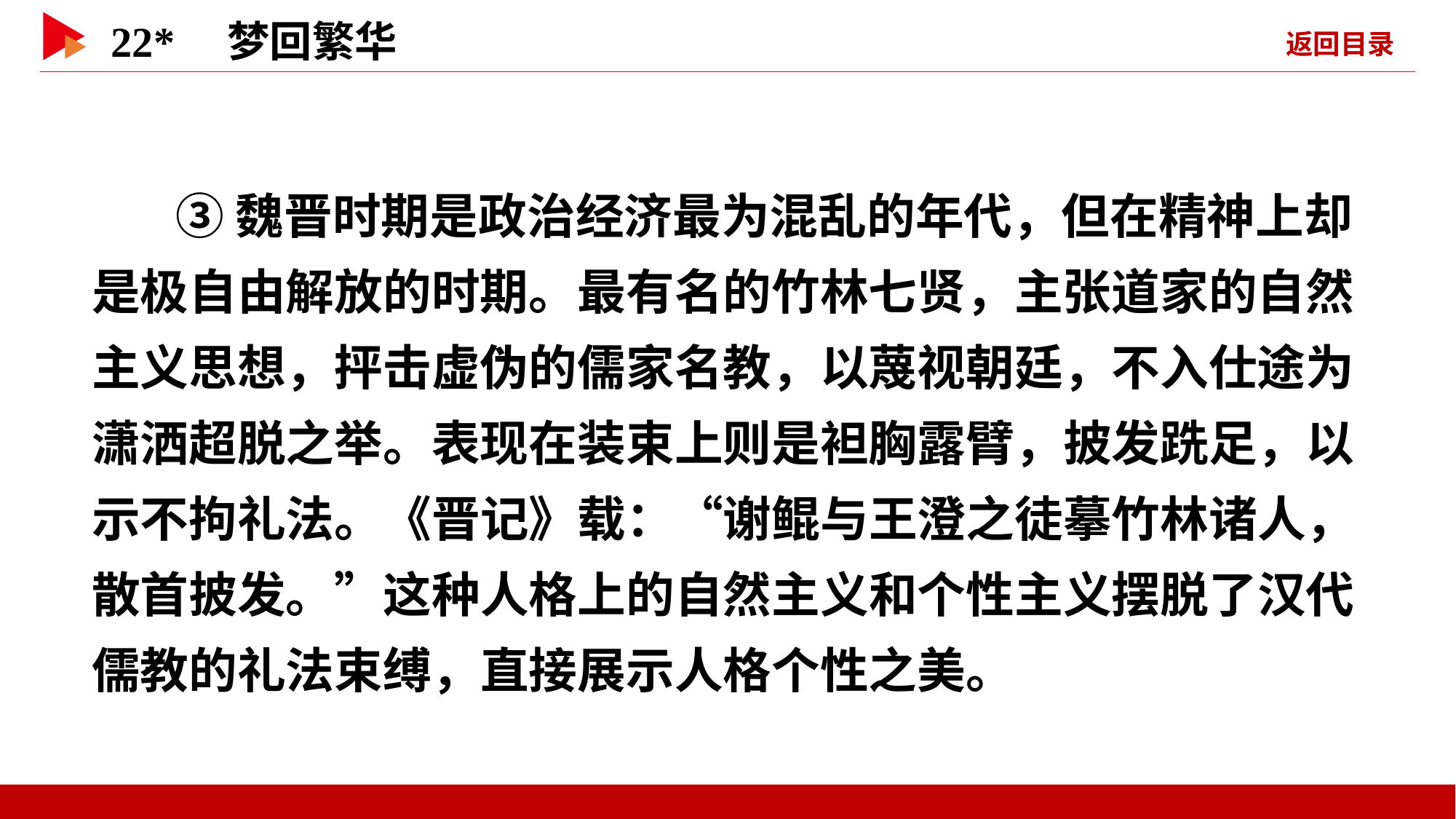

③魏晋时期是政治经济最为混乱的年代，但在精神上却是极自由解放的时期。最有名的竹林七贤，主张道家的自然主义思想，抨击虚伪的儒家名教，以蔑视朝廷，不入仕途为潇洒超脱之举。表现在装束上则是袒胸露臂，披发跣足，以示不拘礼法。《晋记》载：“谢鲲与王澄之徒摹竹林诸人，散首披发。”这种人格上的自然主义和个性主义摆脱了汉代儒教的礼法束缚，直接展示人格个性之美。